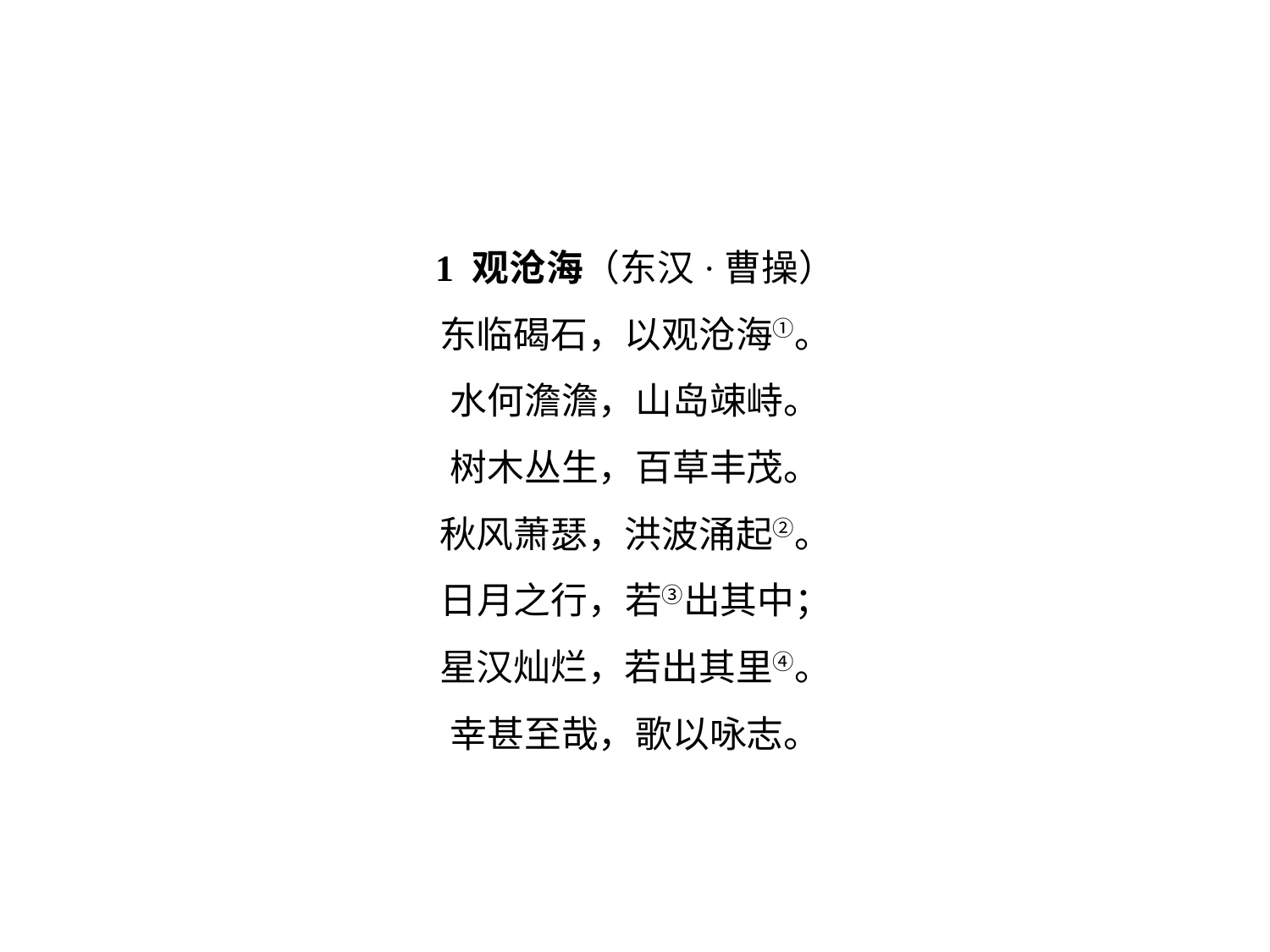

1 观沧海（东汉·曹操）
东临碣石，以观沧海①。
水何澹澹，山岛竦峙。
树木丛生，百草丰茂。
秋风萧瑟，洪波涌起②。
日月之行，若③出其中；
星汉灿烂，若出其里④。
幸甚至哉，歌以咏志。